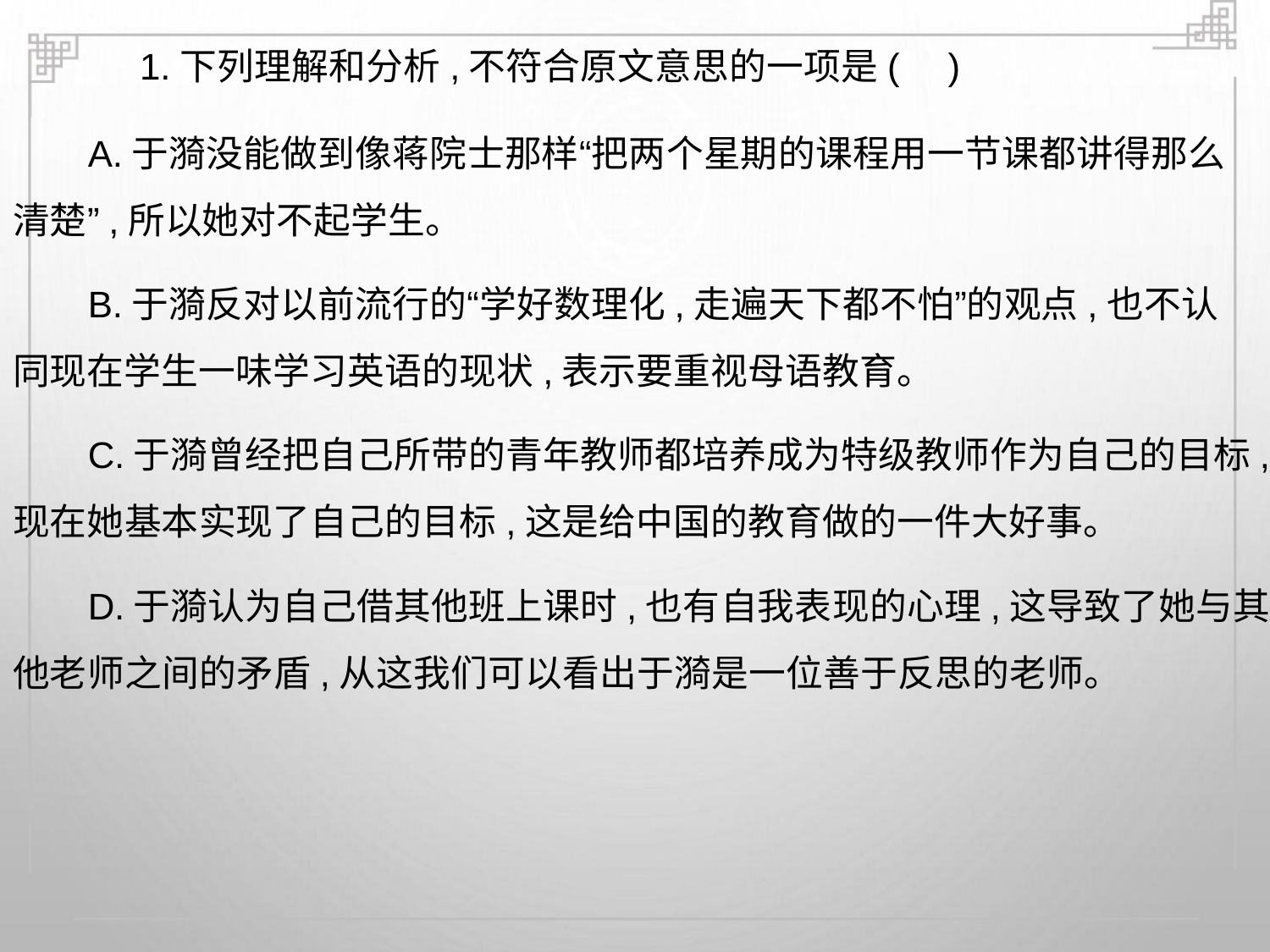

1.下列理解和分析,不符合原文意思的一项是( )
A.于漪没能做到像蒋院士那样“把两个星期的课程用一节课都讲得那么
清楚”,所以她对不起学生。
B.于漪反对以前流行的“学好数理化,走遍天下都不怕”的观点,也不认
同现在学生一味学习英语的现状,表示要重视母语教育。
C.于漪曾经把自己所带的青年教师都培养成为特级教师作为自己的目标,
现在她基本实现了自己的目标,这是给中国的教育做的一件大好事。
D.于漪认为自己借其他班上课时,也有自我表现的心理,这导致了她与其
他老师之间的矛盾,从这我们可以看出于漪是一位善于反思的老师。